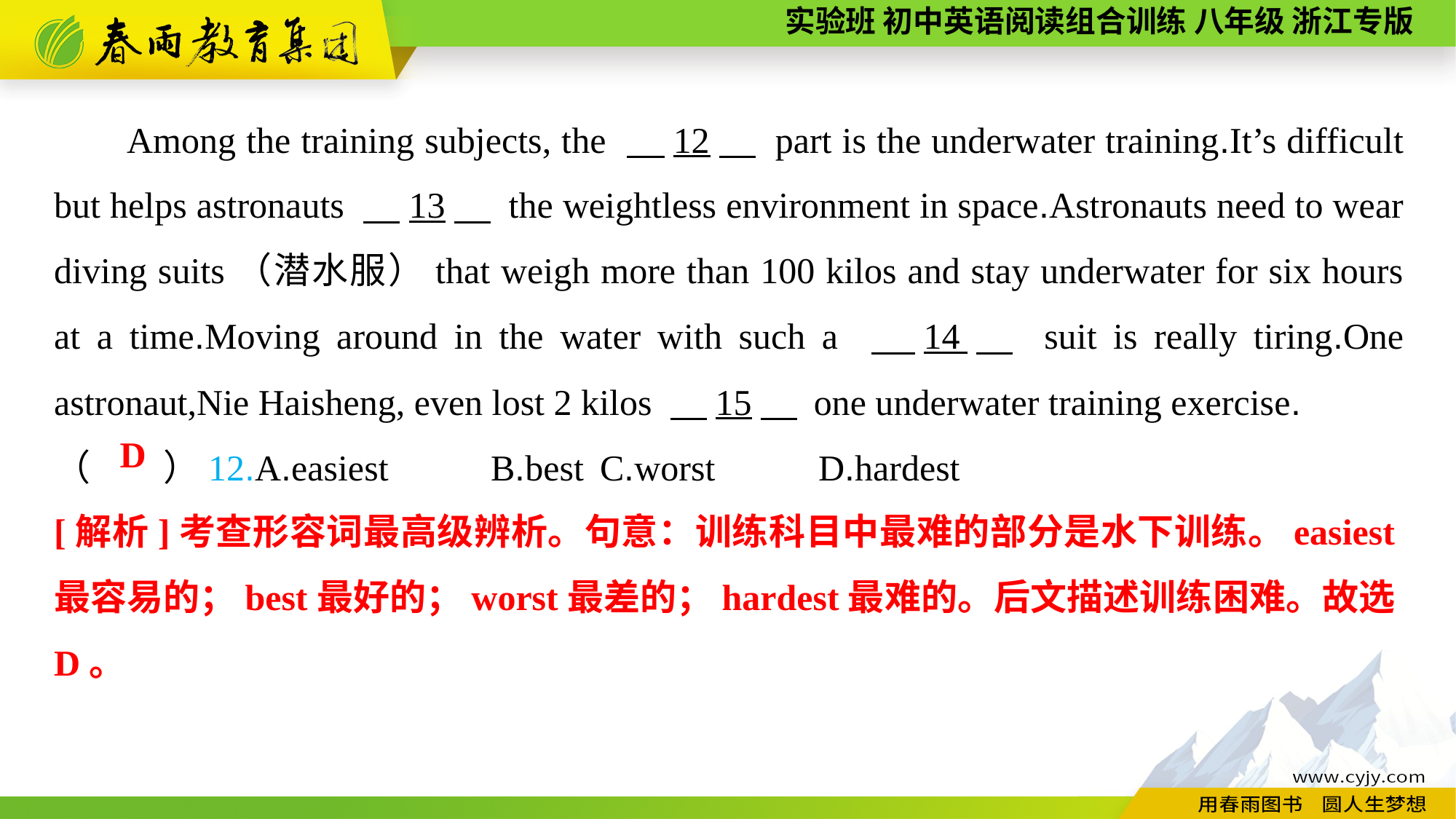

Among the training subjects, the 　12　 part is the underwater training.It’s difficult but helps astronauts 　13　 the weightless environment in space.Astronauts need to wear diving suits（潜水服）that weigh more than 100 kilos and stay underwater for six hours at a time.Moving around in the water with such a 　14　 suit is really tiring.One astronaut,Nie Haisheng, even lost 2 kilos 　15　 one underwater training exercise.
（　　）12.A.easiest	B.best	C.worst	D.hardest
D
[解析]考查形容词最高级辨析。句意：训练科目中最难的部分是水下训练。easiest最容易的；best最好的；worst最差的；hardest最难的。后文描述训练困难。故选D。